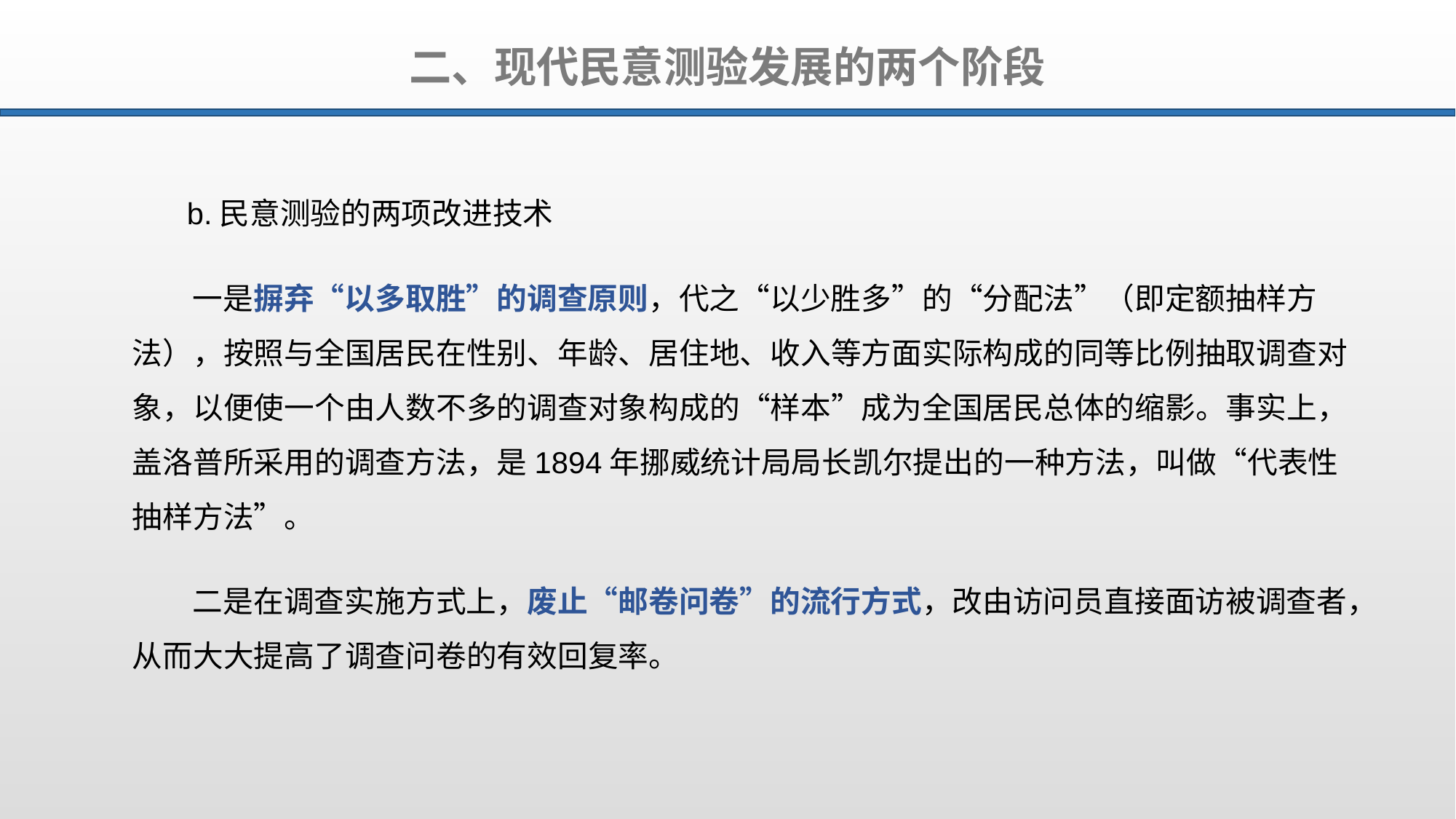

二、现代民意测验发展的两个阶段

b.民意测验的两项改进技术
一是摒弃“以多取胜”的调查原则，代之“以少胜多”的“分配法”（即定额抽样方法），按照与全国居民在性别、年龄、居住地、收入等方面实际构成的同等比例抽取调查对象，以便使一个由人数不多的调查对象构成的“样本”成为全国居民总体的缩影。事实上，盖洛普所采用的调查方法，是1894年挪威统计局局长凯尔提出的一种方法，叫做“代表性抽样方法”。
二是在调查实施方式上，废止“邮卷问卷”的流行方式，改由访问员直接面访被调查者，从而大大提高了调查问卷的有效回复率。